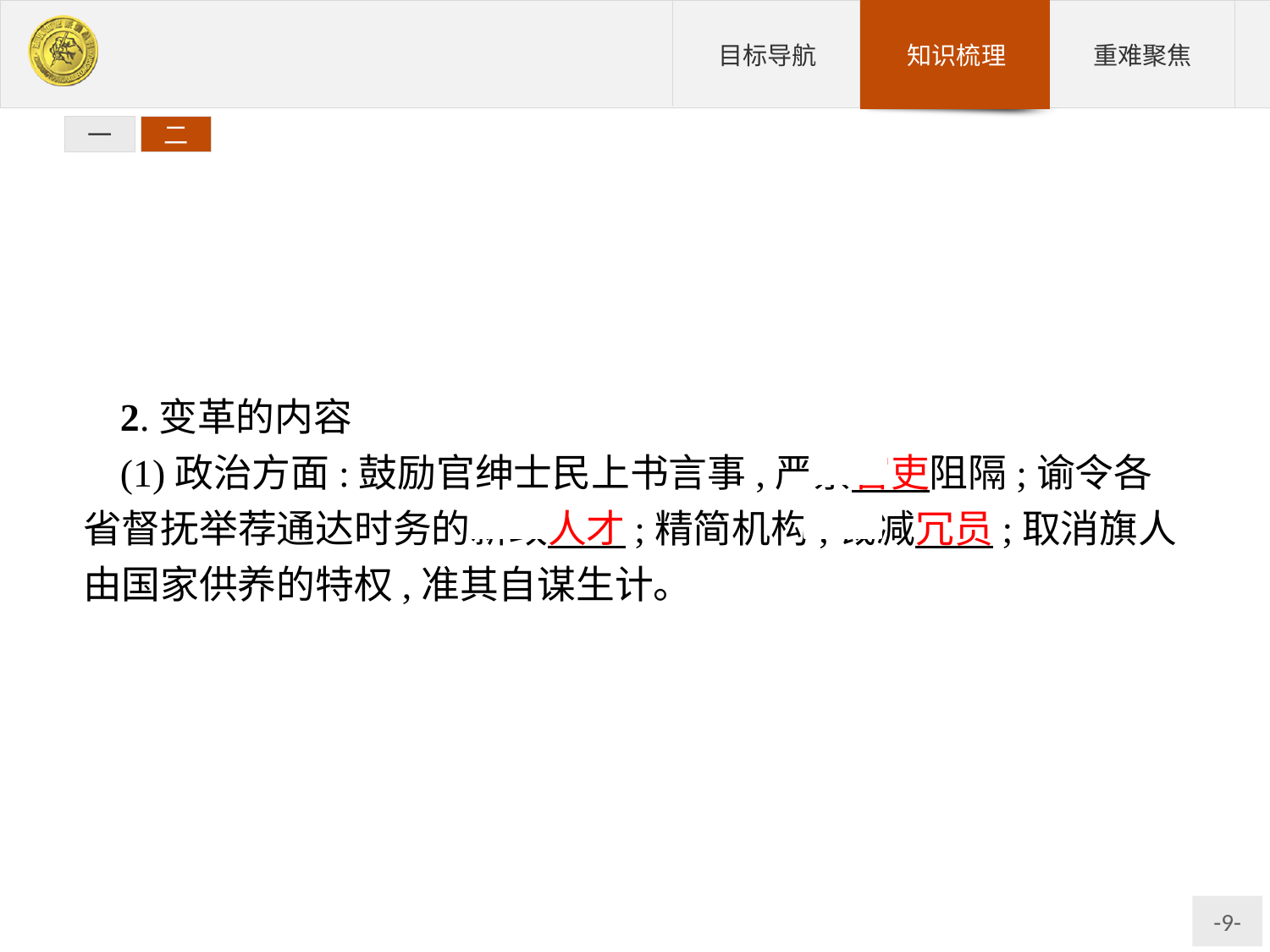

一
二
2.变革的内容
(1)政治方面:鼓励官绅士民上书言事,严禁官吏阻隔;谕令各省督抚举荐通达时务的新政人才;精简机构,裁减冗员;取消旗人由国家供养的特权,准其自谋生计。